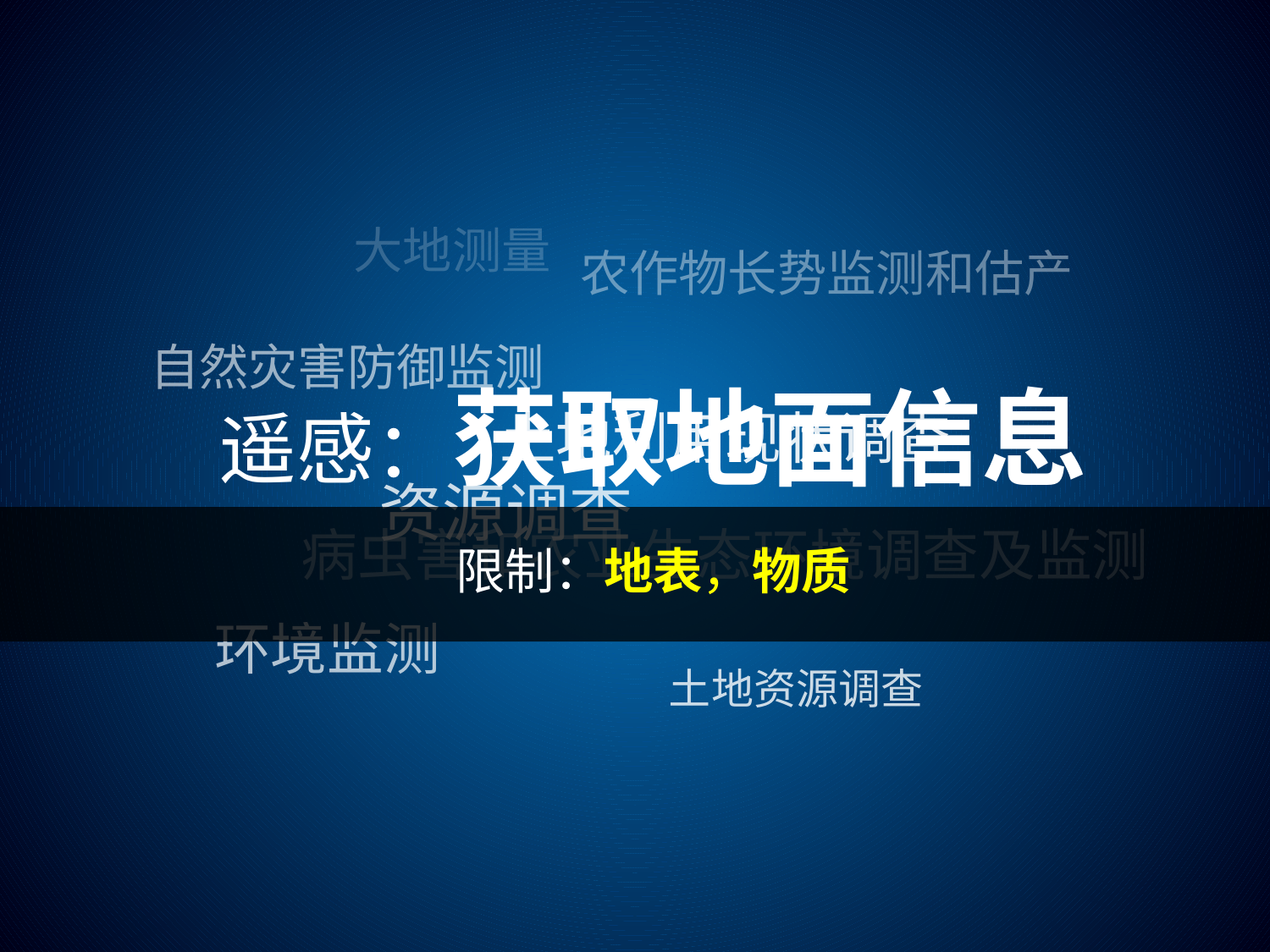

大地测量
农作物长势监测和估产
自然灾害防御监测
遥感：获取地面信息
土地利用现状调查
资源调查

限制：地表，物质
病虫害和农业生态环境调查及监测
环境监测
土地资源调查